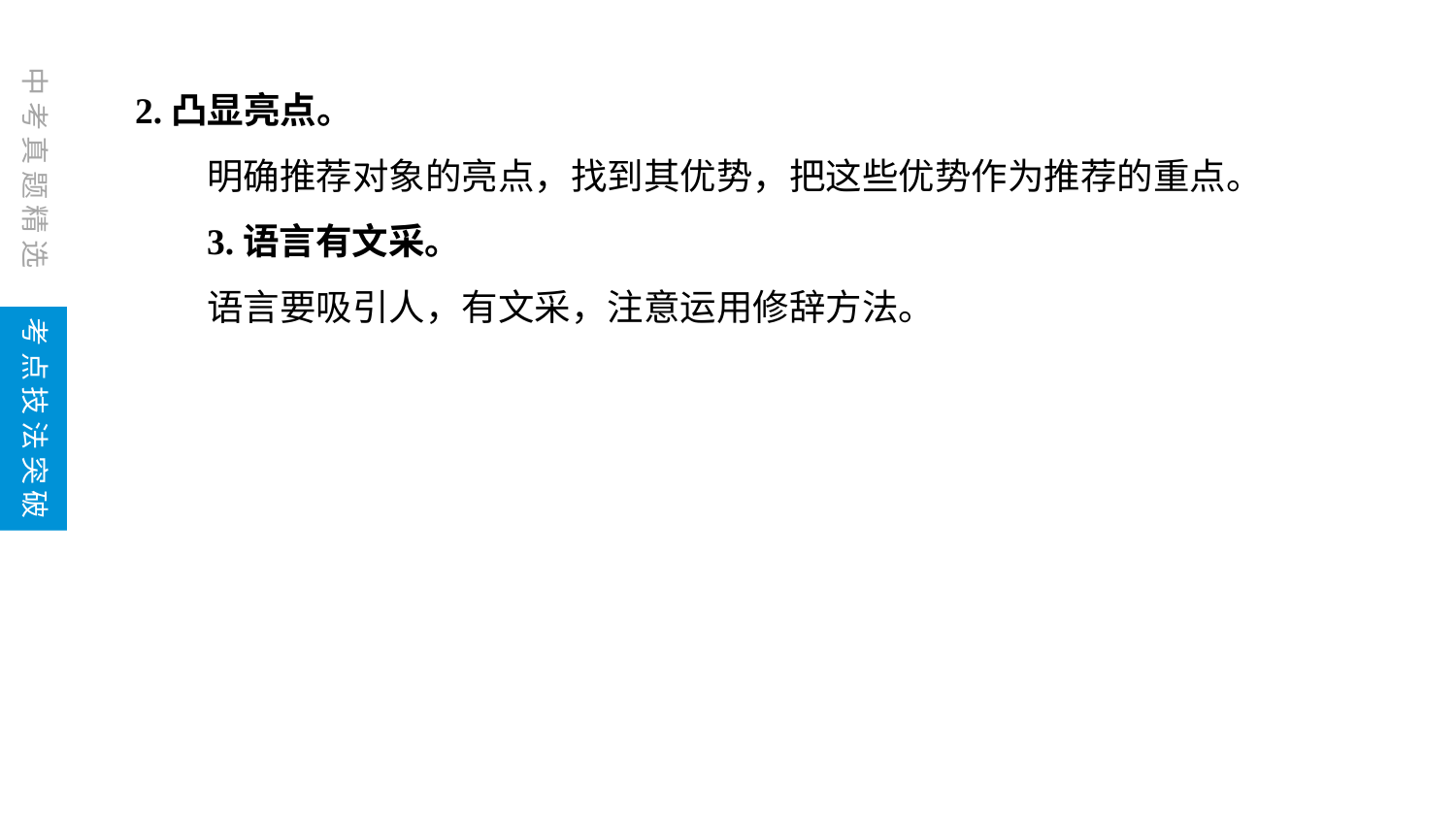

2.凸显亮点。
明确推荐对象的亮点，找到其优势，把这些优势作为推荐的重点。
3.语言有文采。
语言要吸引人，有文采，注意运用修辞方法。